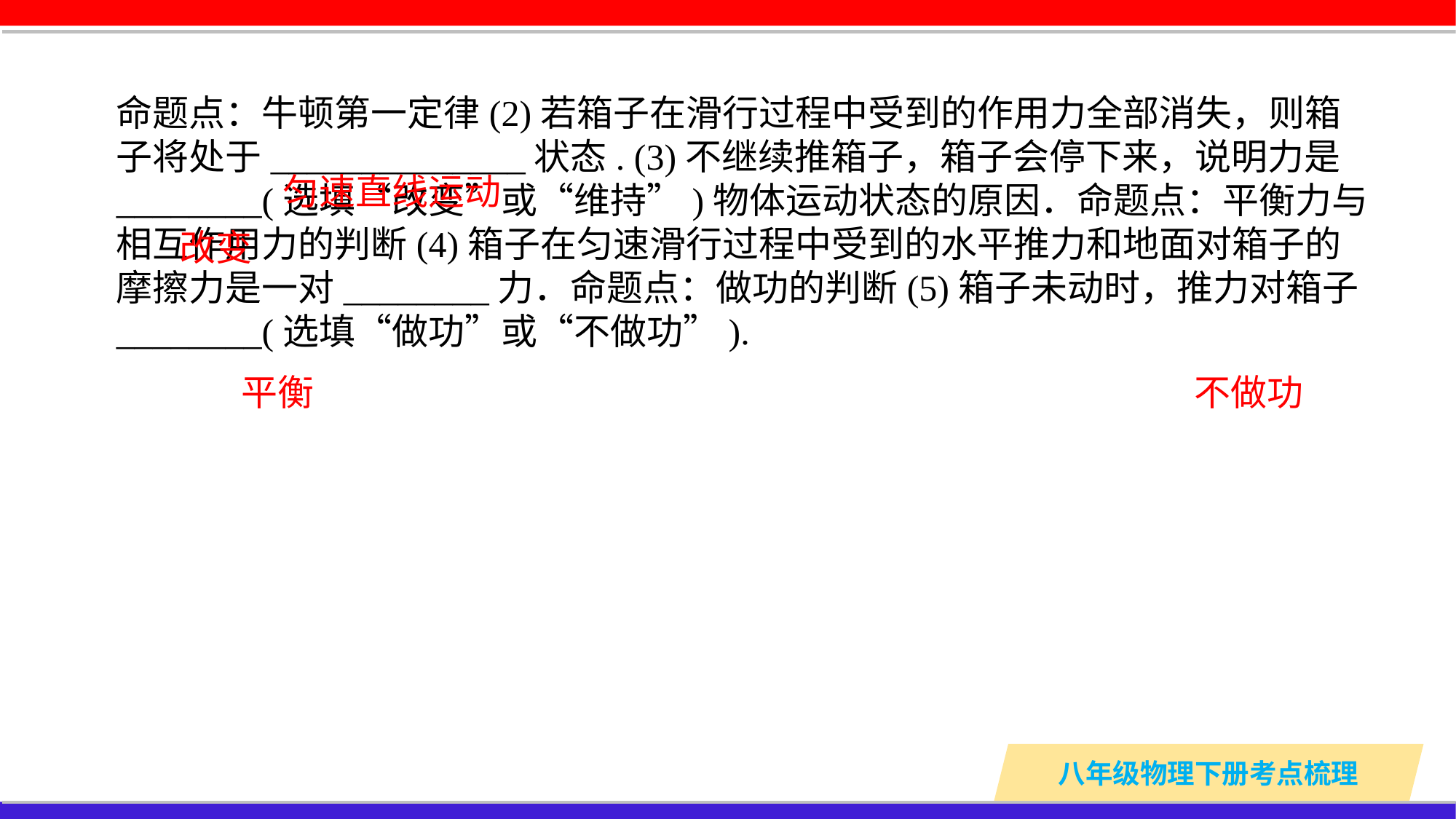

命题点：牛顿第一定律(2)若箱子在滑行过程中受到的作用力全部消失，则箱子将处于______________状态. (3)不继续推箱子，箱子会停下来，说明力是________(选填“改变”或“维持”)物体运动状态的原因．命题点：平衡力与相互作用力的判断(4)箱子在匀速滑行过程中受到的水平推力和地面对箱子的摩擦力是一对________力．命题点：做功的判断(5)箱子未动时，推力对箱子________(选填“做功”或“不做功”).

匀速直线运动
改变
不做功
平衡